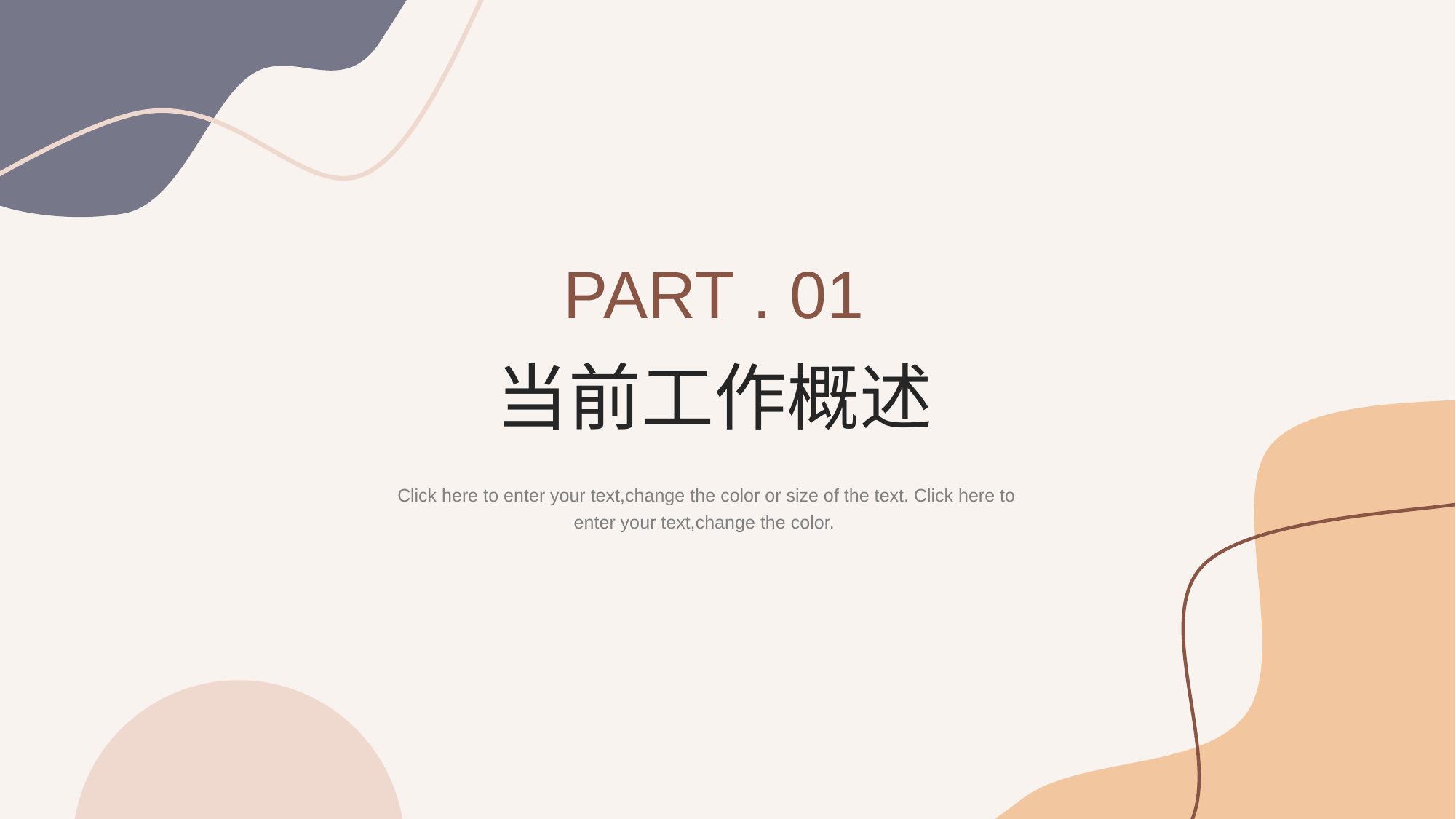

PART . 01
当前工作概述
Click here to enter your text,change the color or size of the text. Click here to enter your text,change the color.